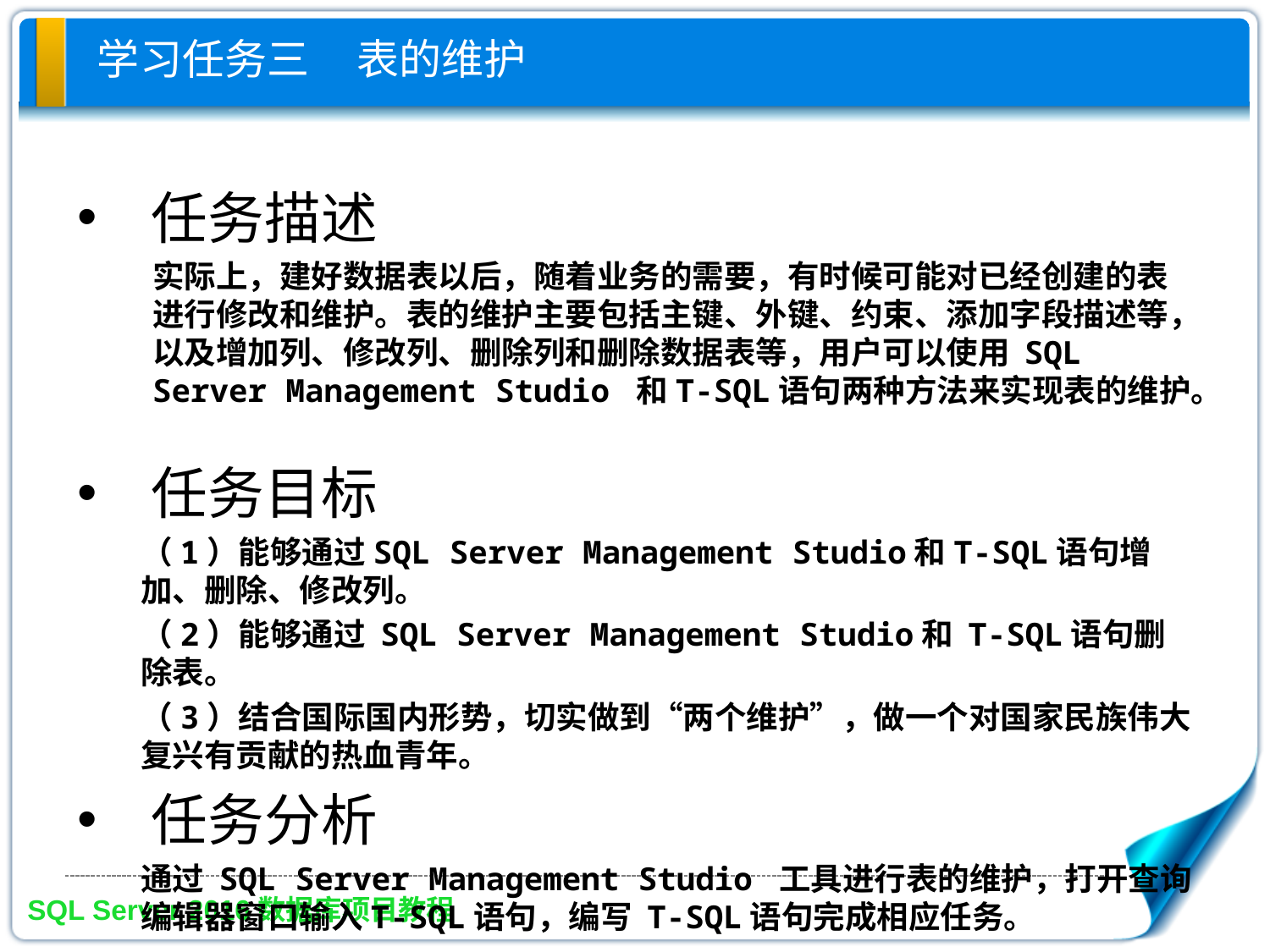

# 学习任务三     表的维护
任务描述
实际上，建好数据表以后，随着业务的需要，有时候可能对已经创建的表进行修改和维护。表的维护主要包括主键、外键、约束、添加字段描述等，以及增加列、修改列、删除列和删除数据表等，用户可以使用 SQL Server Management Studio 和T-SQL语句两种方法来实现表的维护。
任务目标
（1）能够通过SQL Server Management Studio和T-SQL语句增加、删除、修改列。
（2）能够通过 SQL Server Management Studio和 T-SQL语句删除表。
（3）结合国际国内形势，切实做到“两个维护”，做一个对国家民族伟大复兴有贡献的热血青年。
任务分析
通过 SQL Server Management Studio 工具进行表的维护，打开查询编辑器窗口输入T-SQL语句，编写 T-SQL语句完成相应任务。